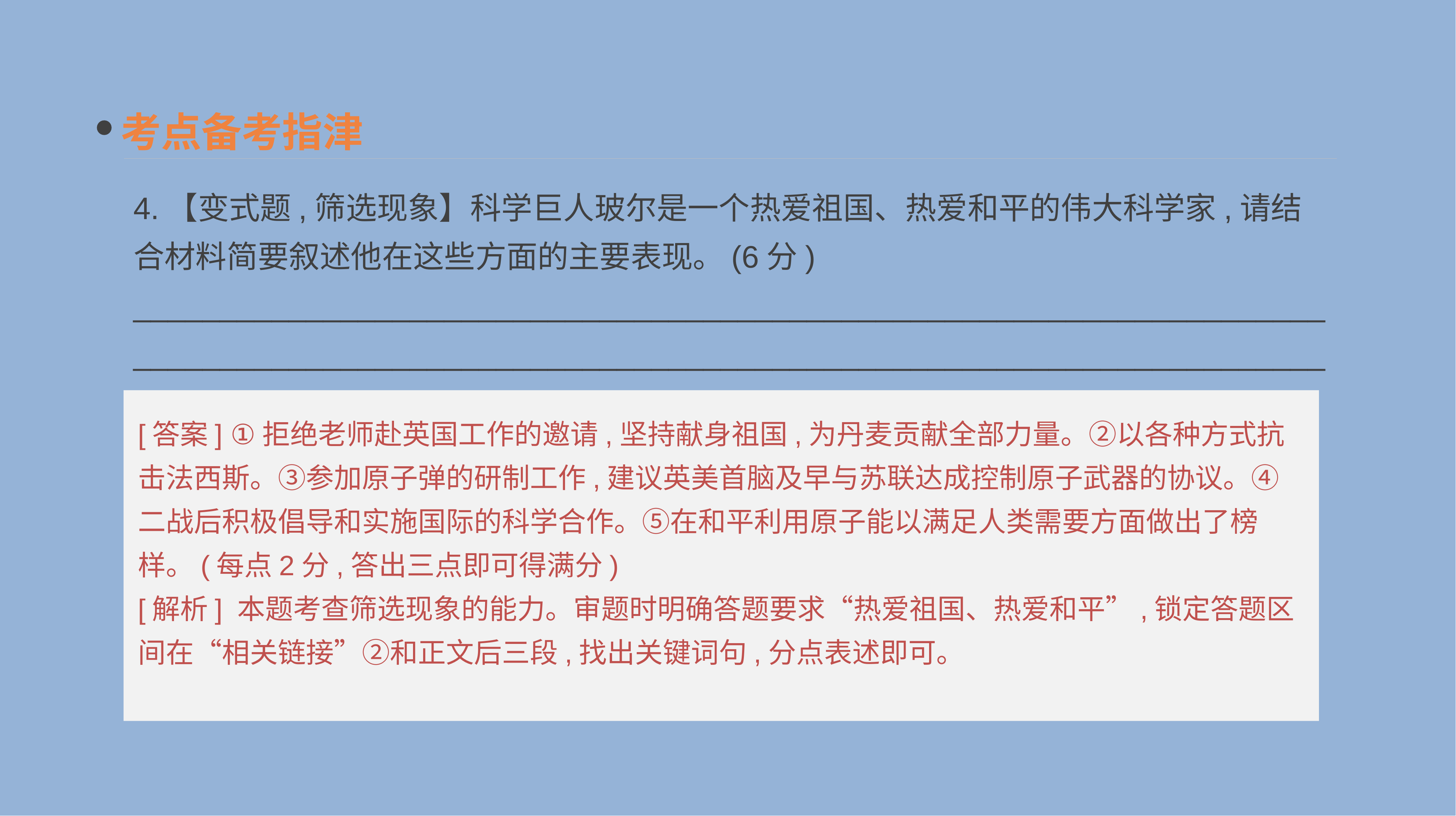

考点备考指津

4.【变式题,筛选现象】科学巨人玻尔是一个热爱祖国、热爱和平的伟大科学家,请结合材料简要叙述他在这些方面的主要表现。(6分)
__________________________________________________________________________________________________________________________________________________________________________

[答案] ①拒绝老师赴英国工作的邀请,坚持献身祖国,为丹麦贡献全部力量。②以各种方式抗击法西斯。③参加原子弹的研制工作,建议英美首脑及早与苏联达成控制原子武器的协议。④二战后积极倡导和实施国际的科学合作。⑤在和平利用原子能以满足人类需要方面做出了榜样。(每点2分,答出三点即可得满分)
[解析] 本题考查筛选现象的能力。审题时明确答题要求“热爱祖国、热爱和平”,锁定答题区间在“相关链接”②和正文后三段,找出关键词句,分点表述即可。